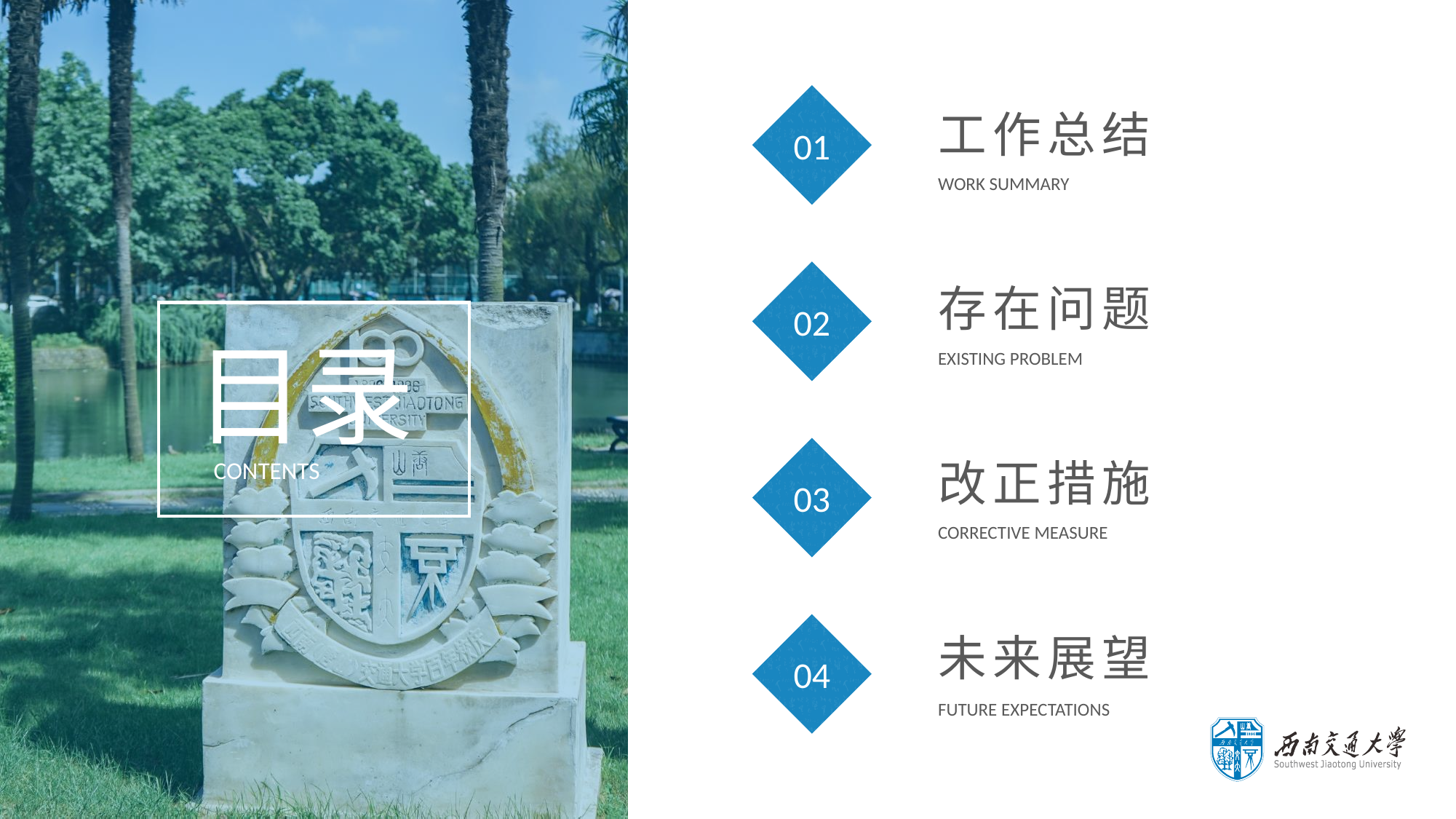

工作总结
WORK SUMMARY
存在问题
EXISTING PROBLEM
改正措施
CORRECTIVE MEASURE
未来展望
FUTURE EXPECTATIONS